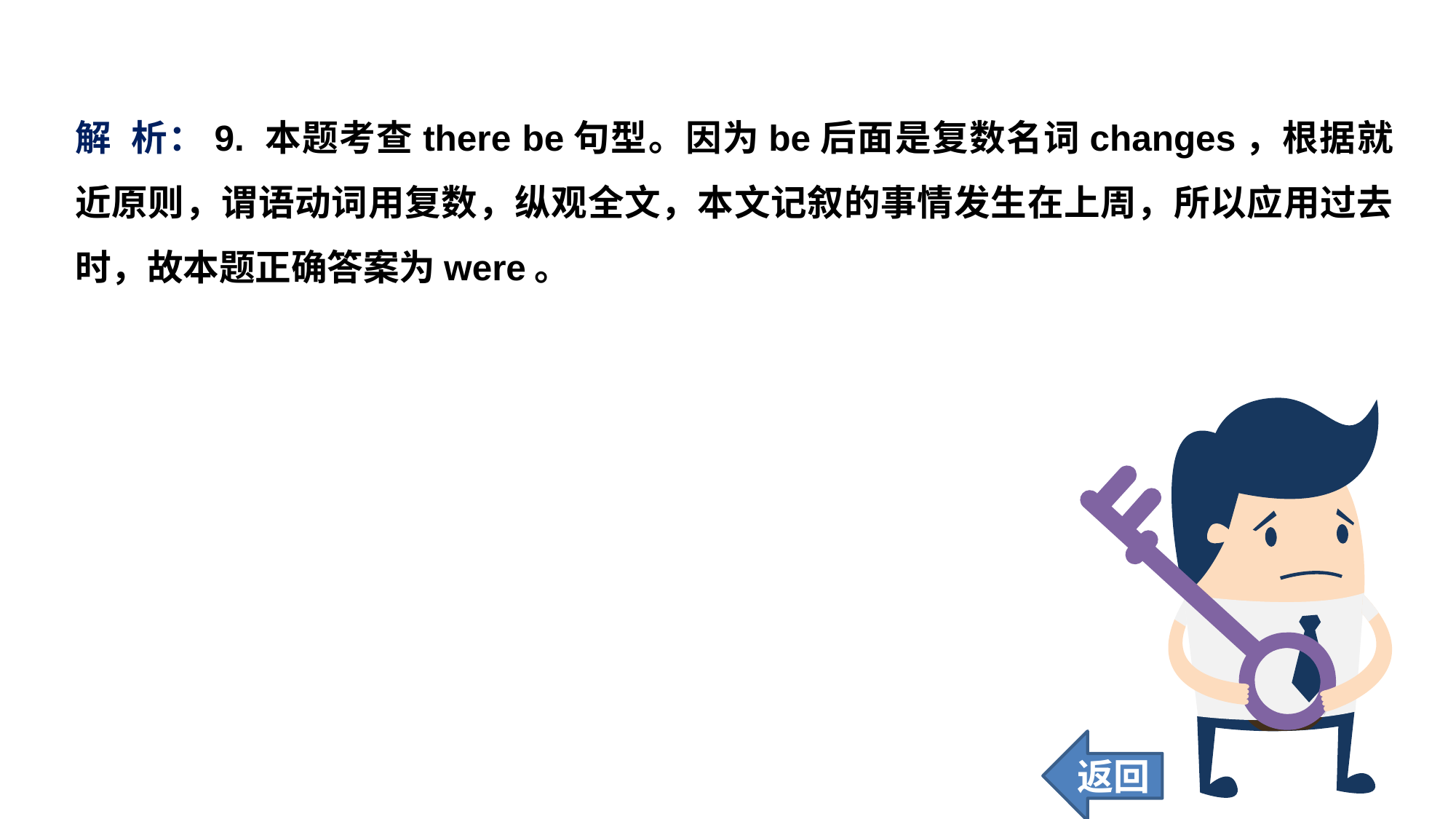

解  析：9. 本题考查there be句型。因为be后面是复数名词changes，根据就近原则，谓语动词用复数，纵观全文，本文记叙的事情发生在上周，所以应用过去时，故本题正确答案为were。

返回
133